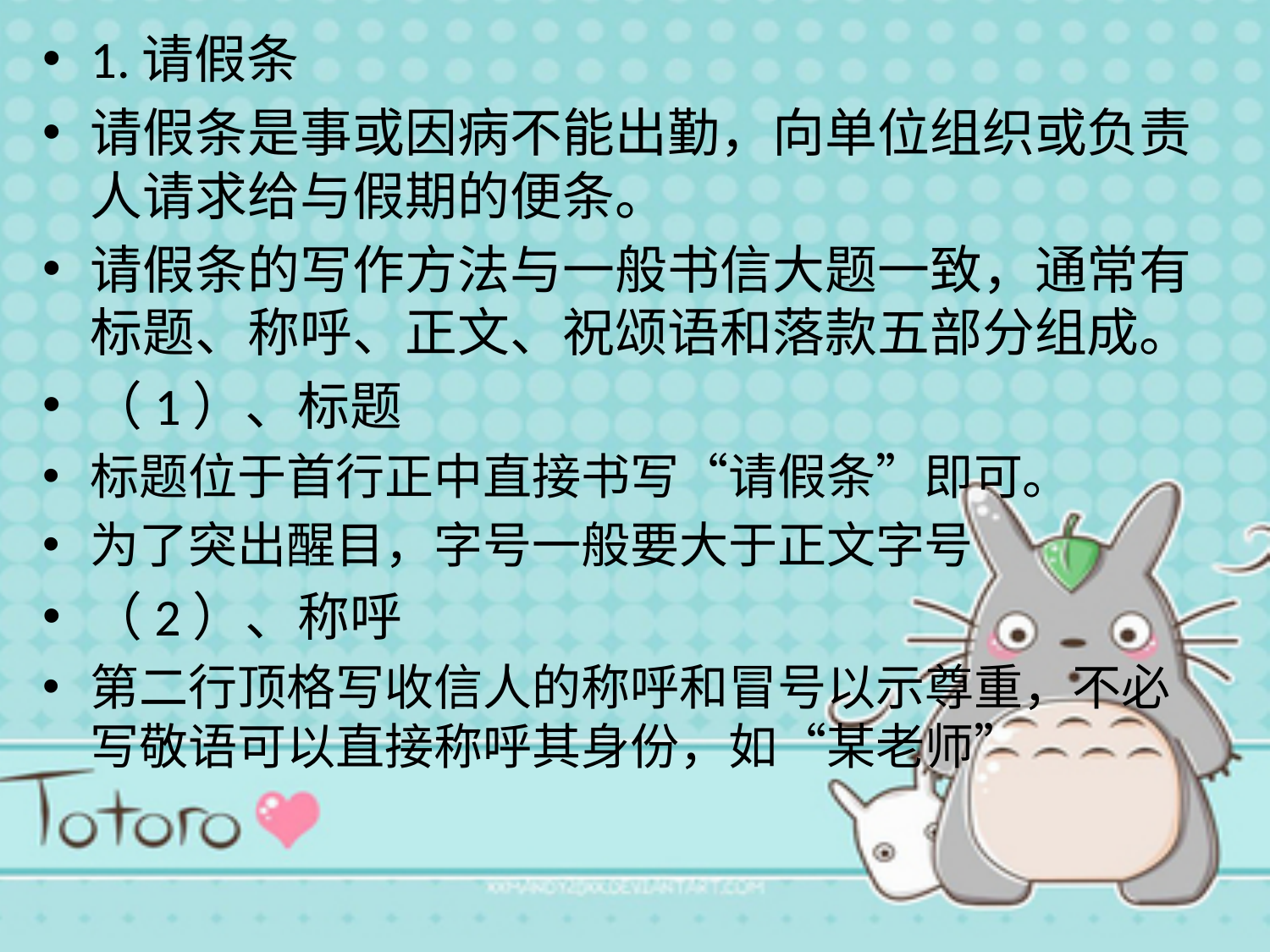

1.请假条
请假条是事或因病不能出勤，向单位组织或负责人请求给与假期的便条。
请假条的写作方法与一般书信大题一致，通常有标题、称呼、正文、祝颂语和落款五部分组成。
（1）、标题
标题位于首行正中直接书写“请假条”即可。
为了突出醒目，字号一般要大于正文字号
（2）、称呼
第二行顶格写收信人的称呼和冒号以示尊重，不必写敬语可以直接称呼其身份，如“某老师”